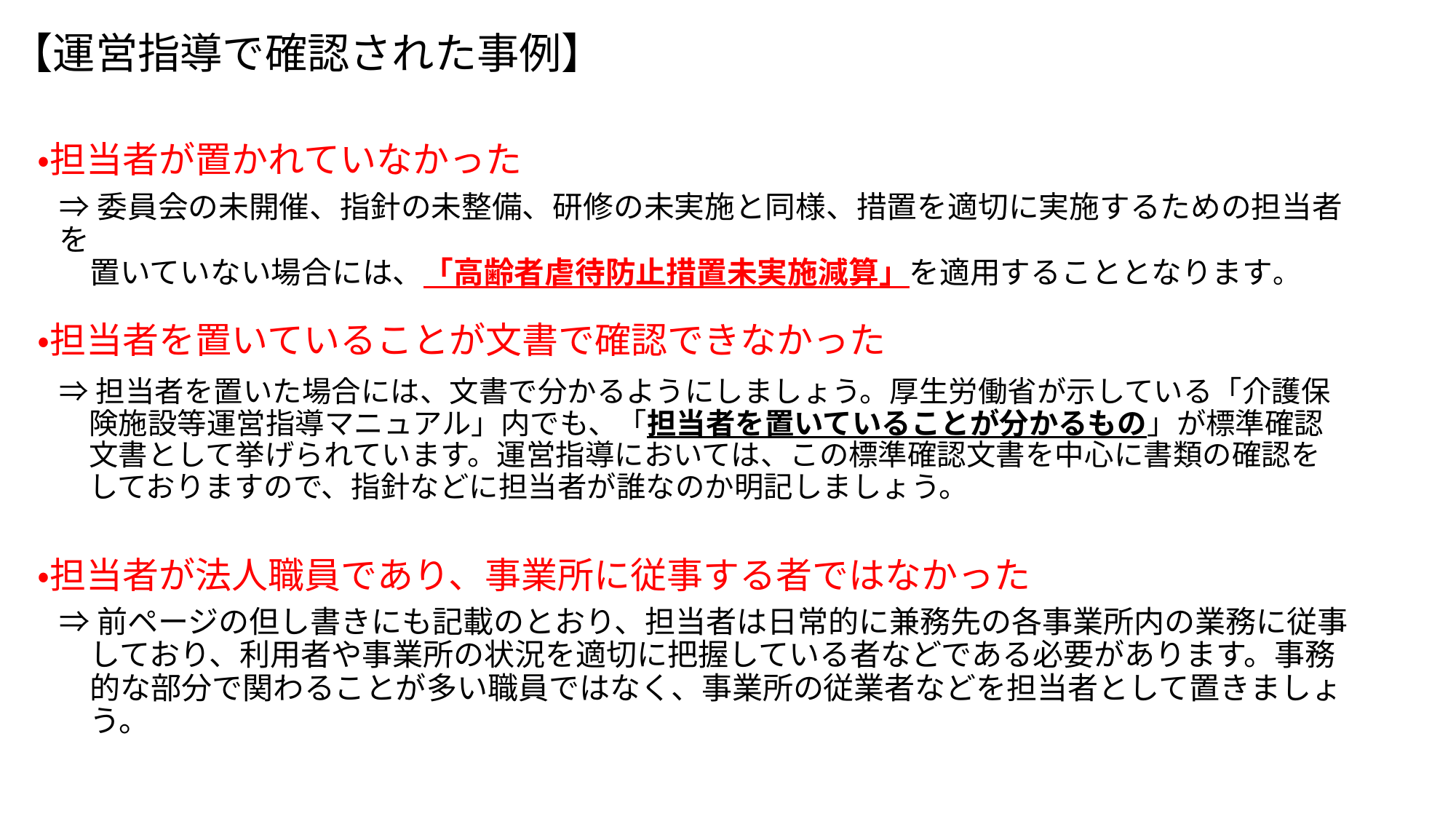

【運営指導で確認された事例】

・担当者が置かれていなかった

・担当者を置いていることが文書で確認できなかった

・担当者が法人職員であり、事業所に従事する者ではなかった

⇒委員会の未開催、指針の未整備、研修の未実施と同様、措置を適切に実施するための担当者を
　置いていない場合には、「高齢者虐待防止措置未実施減算」を適用することとなります。
⇒担当者を置いた場合には、文書で分かるようにしましょう。厚生労働省が示している「介護保
　険施設等運営指導マニュアル」内でも、「担当者を置いていることが分かるもの」が標準確認
　文書として挙げられています。運営指導においては、この標準確認文書を中心に書類の確認を
　しておりますので、指針などに担当者が誰なのか明記しましょう。
⇒前ページの但し書きにも記載のとおり、担当者は日常的に兼務先の各事業所内の業務に従事
　しており、利用者や事業所の状況を適切に把握している者などである必要があります。事務
　的な部分で関わることが多い職員ではなく、事業所の従業者などを担当者として置きましょ
　う。